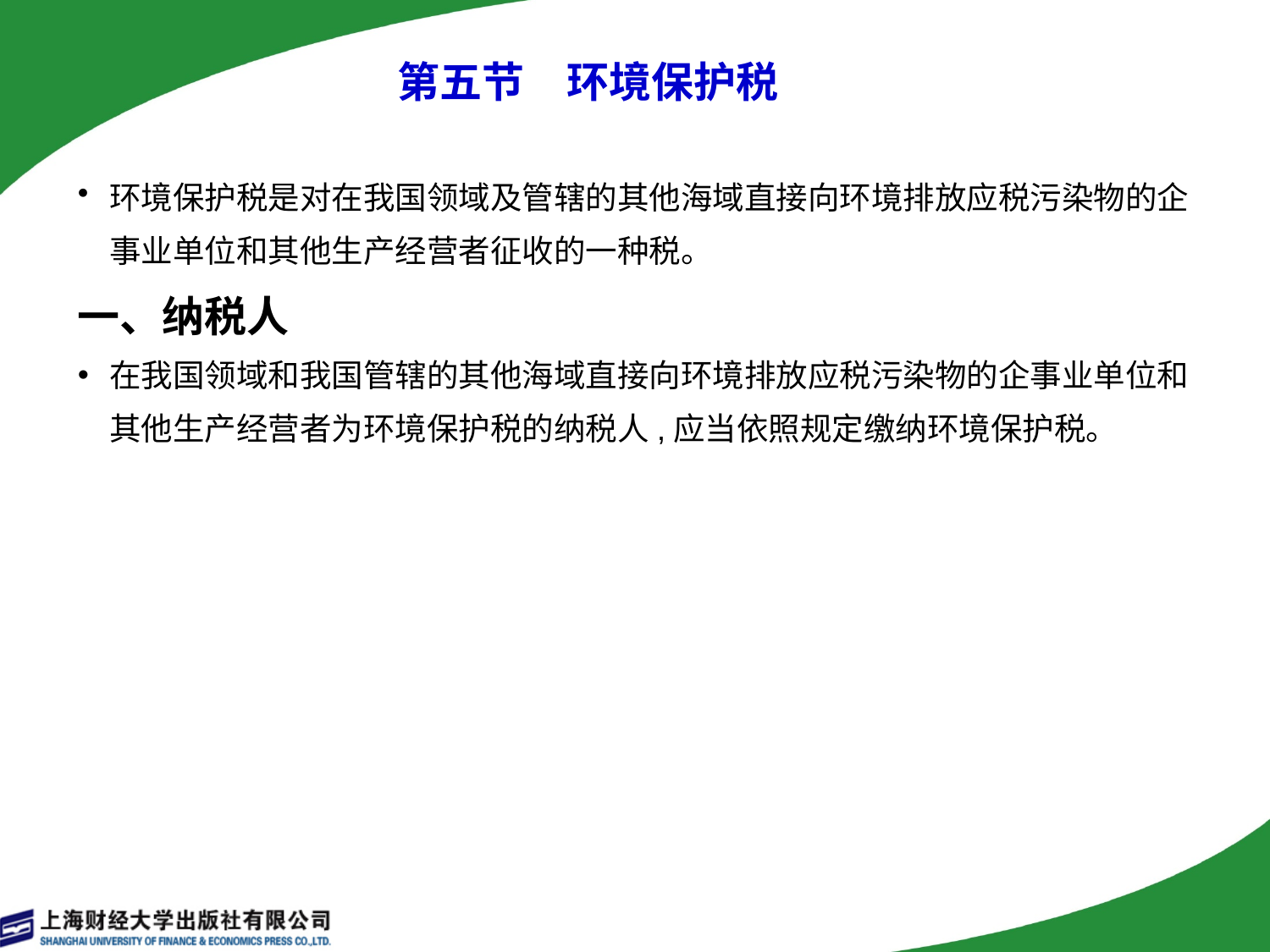

第五节　环境保护税
环境保护税是对在我国领域及管辖的其他海域直接向环境排放应税污染物的企事业单位和其他生产经营者征收的一种税。
一、纳税人
在我国领域和我国管辖的其他海域直接向环境排放应税污染物的企事业单位和其他生产经营者为环境保护税的纳税人,应当依照规定缴纳环境保护税。